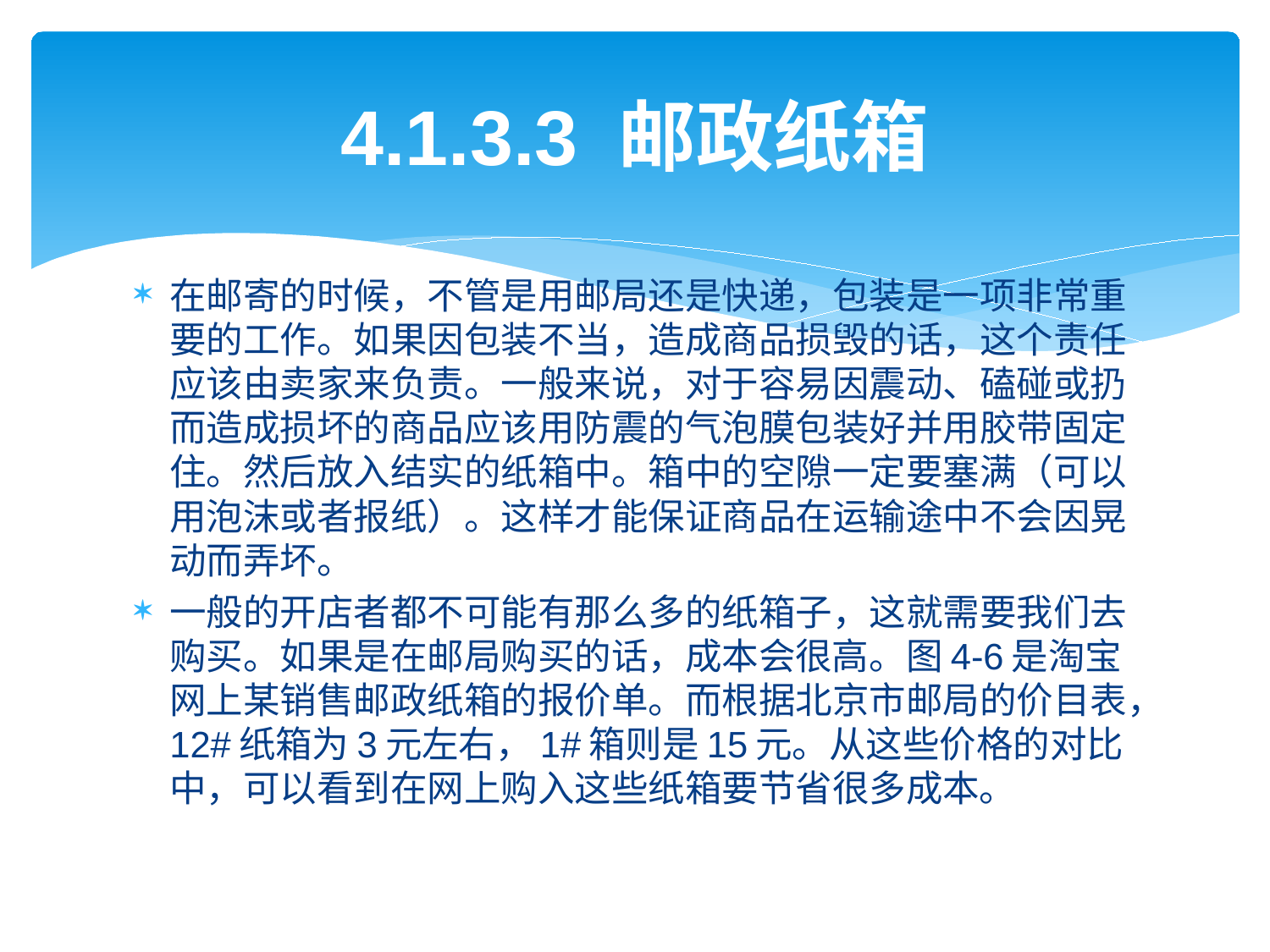

# 4.1.3.3 邮政纸箱
在邮寄的时候，不管是用邮局还是快递，包装是一项非常重要的工作。如果因包装不当，造成商品损毁的话，这个责任应该由卖家来负责。一般来说，对于容易因震动、磕碰或扔而造成损坏的商品应该用防震的气泡膜包装好并用胶带固定住。然后放入结实的纸箱中。箱中的空隙一定要塞满（可以用泡沫或者报纸）。这样才能保证商品在运输途中不会因晃动而弄坏。
一般的开店者都不可能有那么多的纸箱子，这就需要我们去购买。如果是在邮局购买的话，成本会很高。图4-6是淘宝网上某销售邮政纸箱的报价单。而根据北京市邮局的价目表，12#纸箱为3元左右，1#箱则是15元。从这些价格的对比中，可以看到在网上购入这些纸箱要节省很多成本。